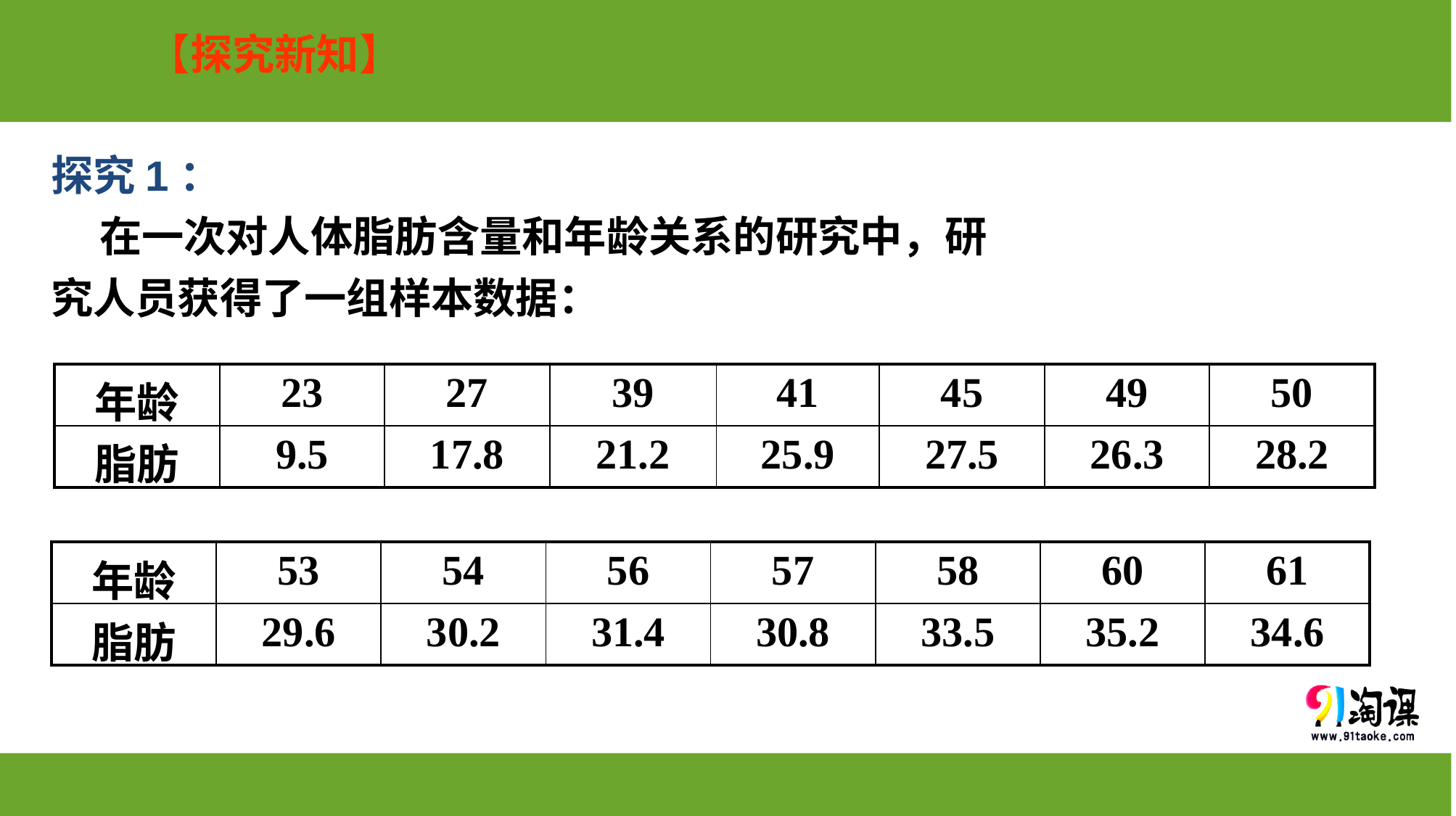

【探究新知】
探究1：
    在一次对人体脂肪含量和年龄关系的研究中，研
究人员获得了一组样本数据：
| 年龄 | 23 | 27 | 39 | 41 | 45 | 49 | 50 |
| --- | --- | --- | --- | --- | --- | --- | --- |
| 脂肪 | 9.5 | 17.8 | 21.2 | 25.9 | 27.5 | 26.3 | 28.2 |
| 年龄 | 53 | 54 | 56 | 57 | 58 | 60 | 61 |
| --- | --- | --- | --- | --- | --- | --- | --- |
| 脂肪 | 29.6 | 30.2 | 31.4 | 30.8 | 33.5 | 35.2 | 34.6 |